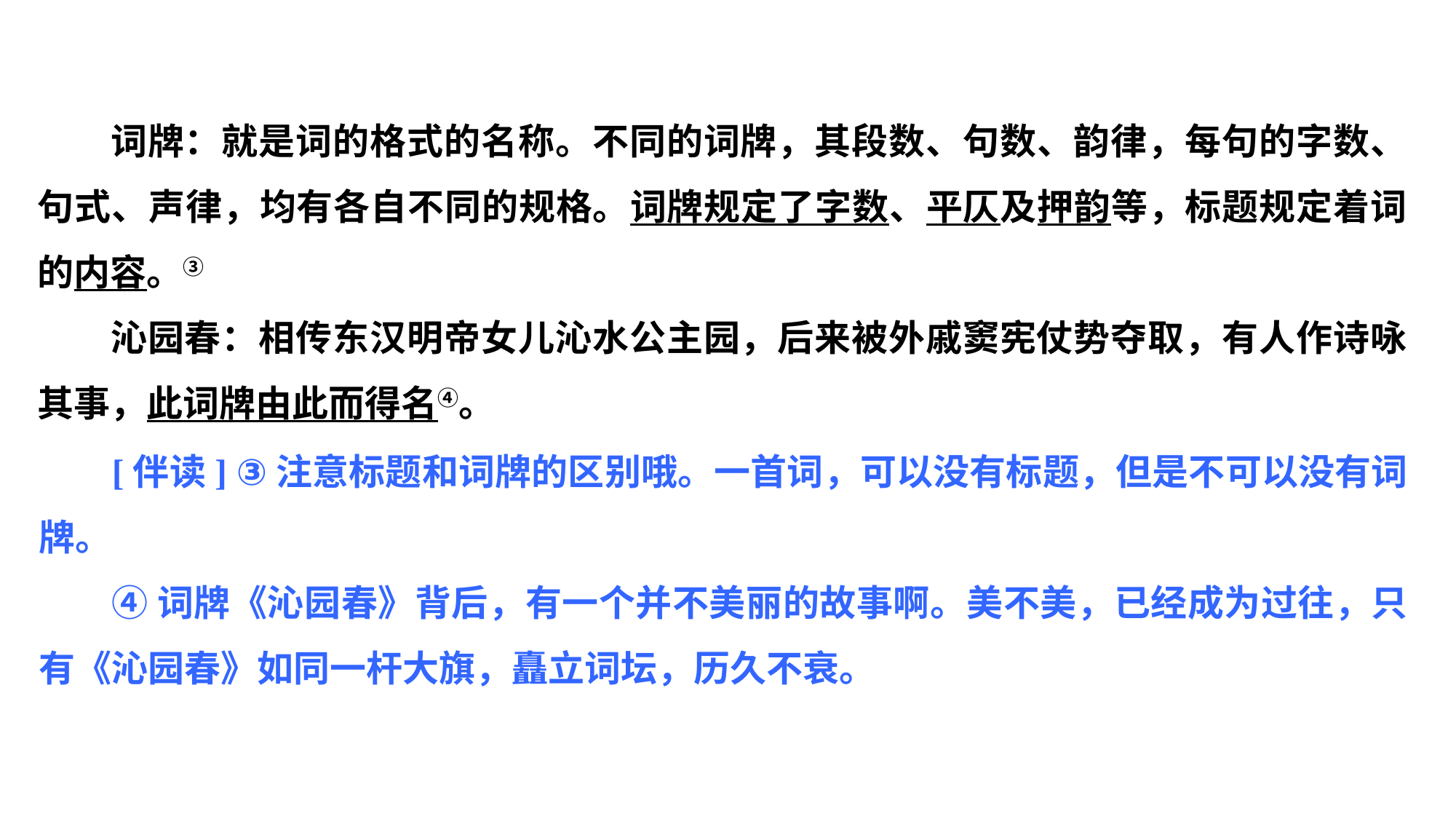

词牌：就是词的格式的名称。不同的词牌，其段数、句数、韵律，每句的字数、句式、声律，均有各自不同的规格。词牌规定了字数、平仄及押韵等，标题规定着词的内容。③
沁园春：相传东汉明帝女儿沁水公主园，后来被外戚窦宪仗势夺取，有人作诗咏其事，此词牌由此而得名④。
[伴读] ③注意标题和词牌的区别哦。一首词，可以没有标题，但是不可以没有词牌。
④词牌《沁园春》背后，有一个并不美丽的故事啊。美不美，已经成为过往，只有《沁园春》如同一杆大旗，矗立词坛，历久不衰。